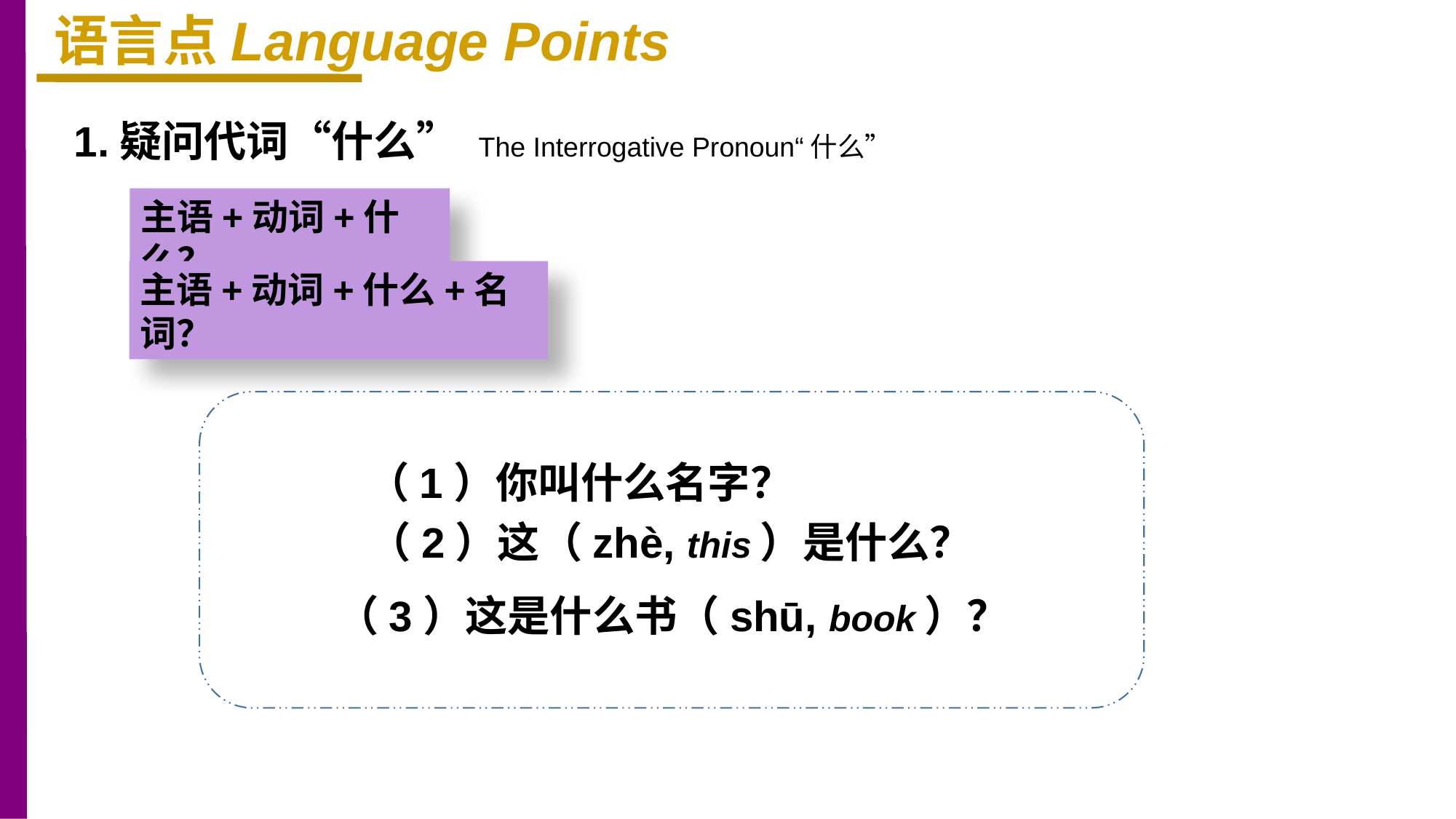

语言点Language Points
1.疑问代词“什么” The Interrogative Pronoun“什么”
主语+动词+什么？
主语+动词+什么+名词？

（1）你叫什么名字？
（2）这（zhè, this）是什么？
（3）这是什么书（shū, book）？